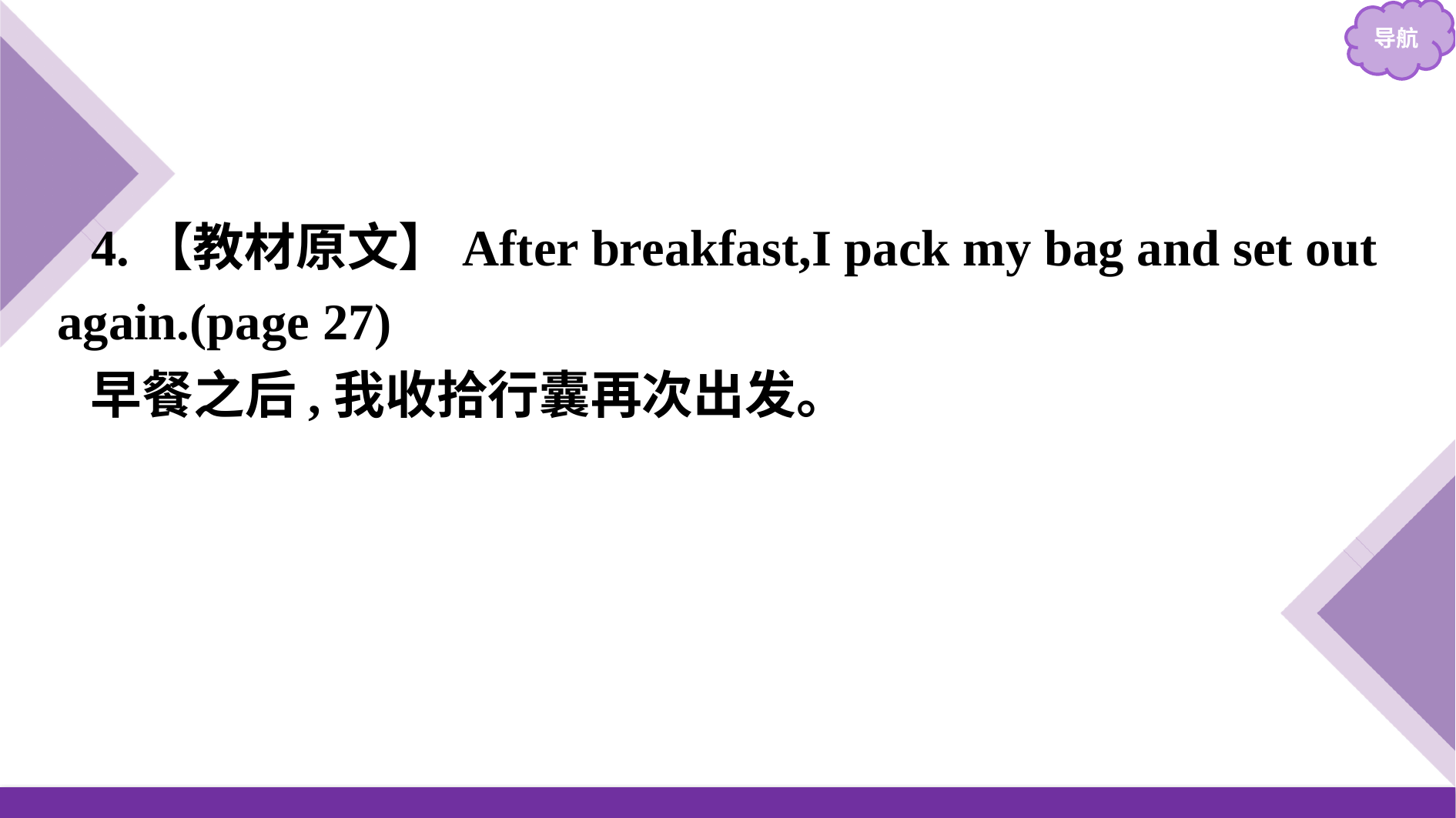

4.【教材原文】After breakfast,I pack my bag and set out again.(page 27)
早餐之后,我收拾行囊再次出发。